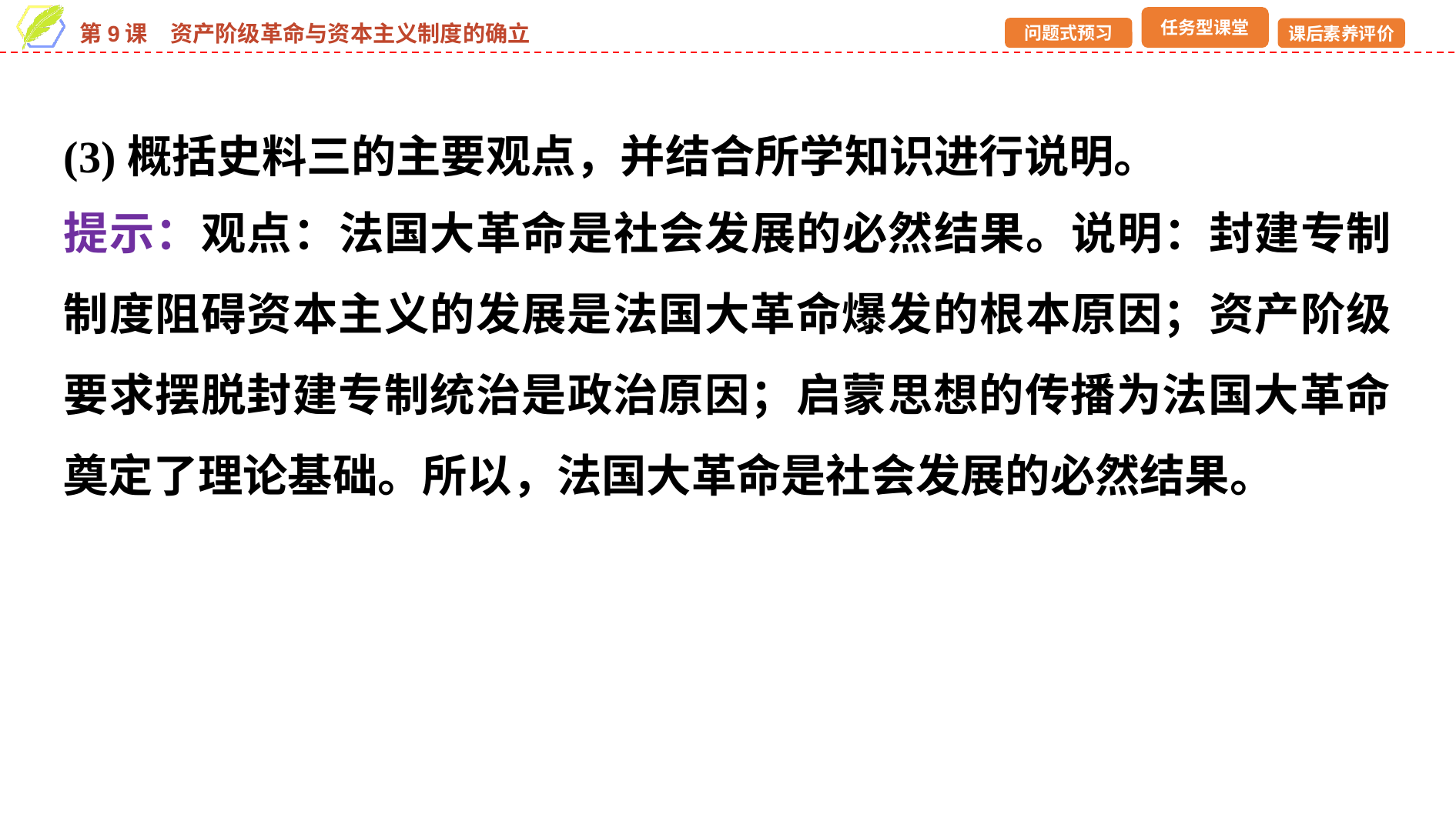

(3)概括史料三的主要观点，并结合所学知识进行说明。
提示：观点：法国大革命是社会发展的必然结果。说明：封建专制制度阻碍资本主义的发展是法国大革命爆发的根本原因；资产阶级要求摆脱封建专制统治是政治原因；启蒙思想的传播为法国大革命奠定了理论基础。所以，法国大革命是社会发展的必然结果。